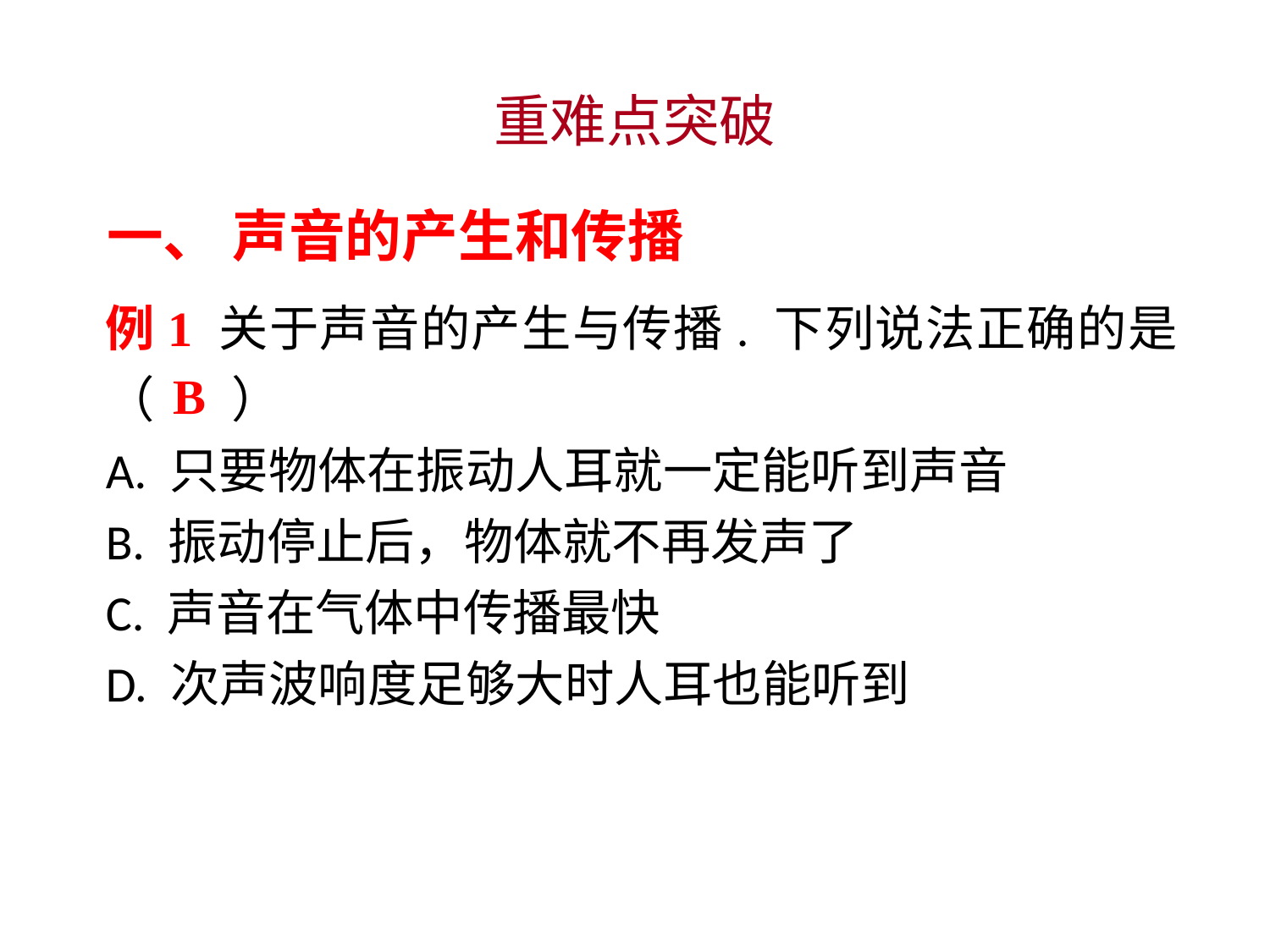

重难点突破
一、 声音的产生和传播
例1 关于声音的产生与传播. 下列说法正确的是（       ）
A. 只要物体在振动人耳就一定能听到声音
B. 振动停止后，物体就不再发声了
C. 声音在气体中传播最快
D. 次声波响度足够大时人耳也能听到
B